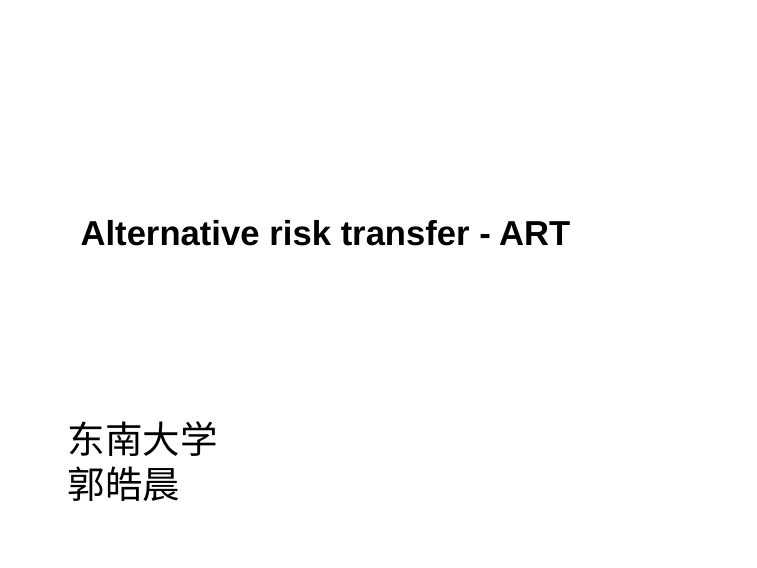

# Alternative risk transfer - ART
东南大学
郭皓晨